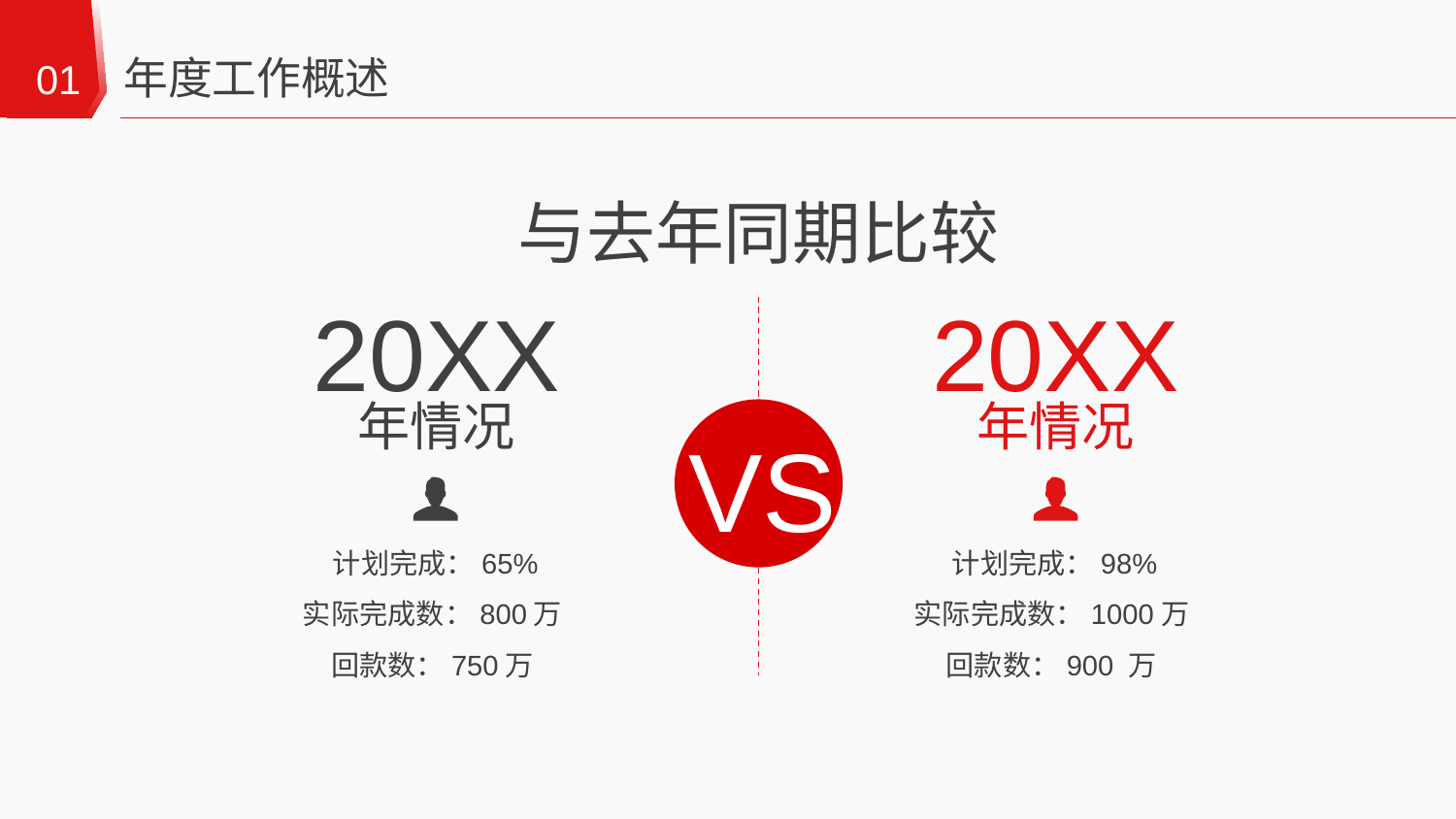

年度工作概述
01
与去年同期比较
20XX
20XX
年情况
年情况

VS

计划完成：65%
实际完成数：800万
回款数：750万
计划完成：98%
实际完成数：1000万
回款数：900 万